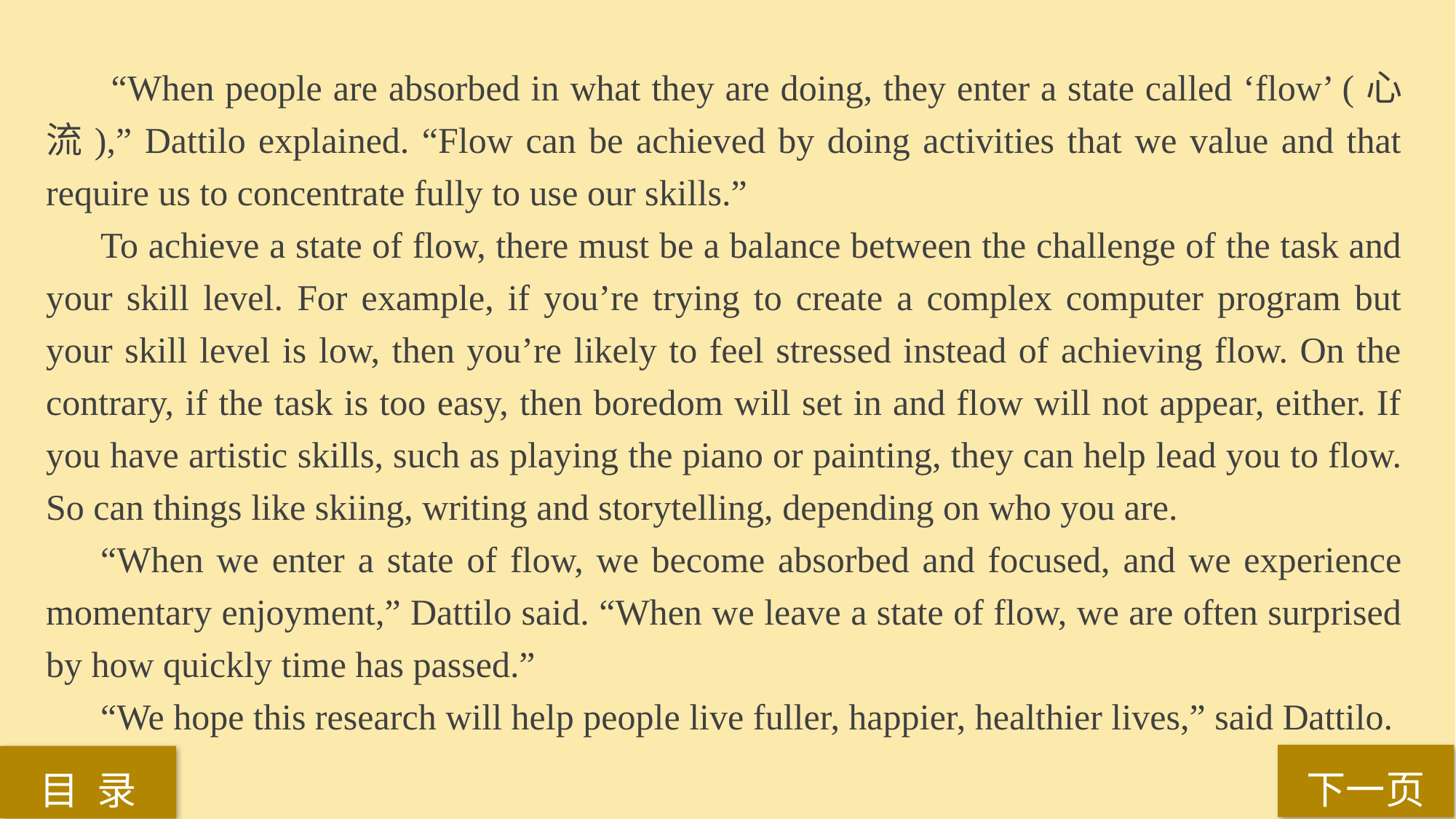

“When people are absorbed in what they are doing, they enter a state called ‘flow’ (心流),” Dattilo explained. “Flow can be achieved by doing activities that we value and that require us to concentrate fully to use our skills.”
To achieve a state of flow, there must be a balance between the challenge of the task and your skill level. For example, if you’re trying to create a complex computer program but your skill level is low, then you’re likely to feel stressed instead of achieving flow. On the contrary, if the task is too easy, then boredom will set in and flow will not appear, either. If you have artistic skills, such as playing the piano or painting, they can help lead you to flow. So can things like skiing, writing and storytelling, depending on who you are.
“When we enter a state of flow, we become absorbed and focused, and we experience momentary enjoyment,” Dattilo said. “When we leave a state of flow, we are often surprised by how quickly time has passed.”
“We hope this research will help people live fuller, happier, healthier lives,” said Dattilo.